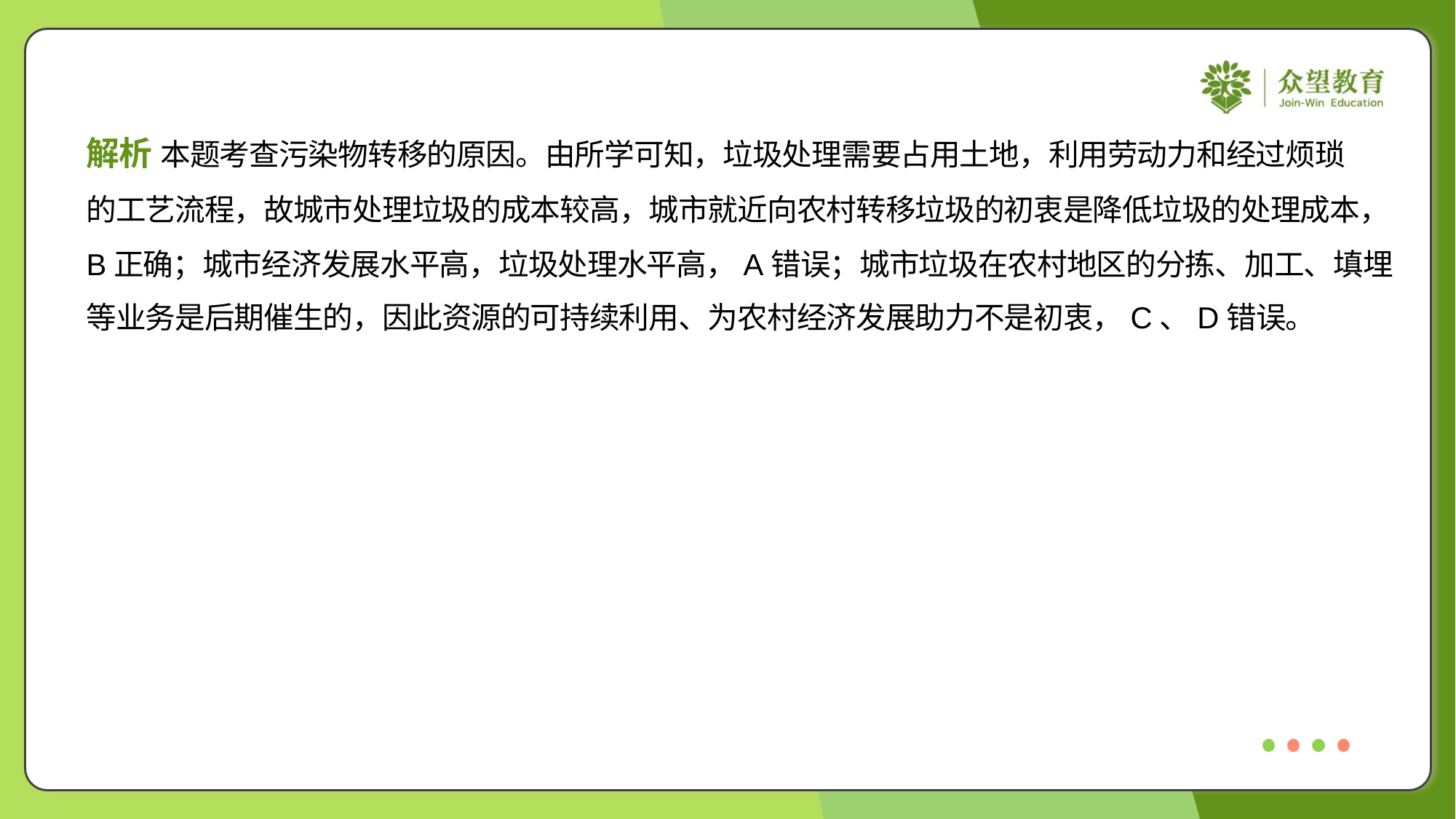

解析 本题考查污染物转移的原因。由所学可知，垃圾处理需要占用土地，利用劳动力和经过烦琐
的工艺流程，故城市处理垃圾的成本较高，城市就近向农村转移垃圾的初衷是降低垃圾的处理成本，
B正确；城市经济发展水平高，垃圾处理水平高，A错误；城市垃圾在农村地区的分拣、加工、填埋
等业务是后期催生的，因此资源的可持续利用、为农村经济发展助力不是初衷，C、D错误。